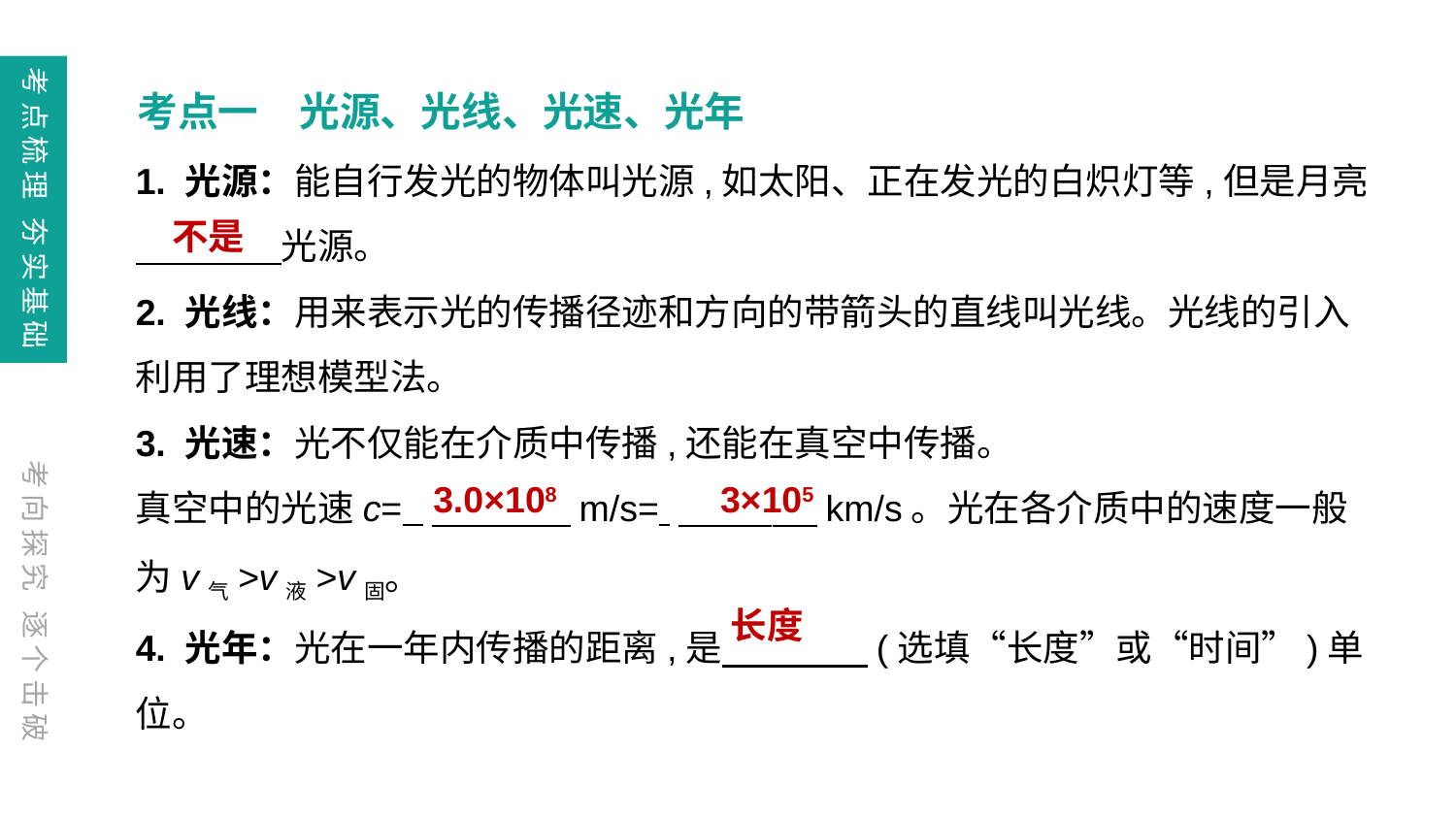

考点梳理 夯实基础
考点一　光源、光线、光速、光年
1. 光源：能自行发光的物体叫光源,如太阳、正在发光的白炽灯等,但是月亮
　　　　光源。
2. 光线：用来表示光的传播径迹和方向的带箭头的直线叫光线。光线的引入利用了理想模型法。
3. 光速：光不仅能在介质中传播,还能在真空中传播。
真空中的光速c=  　       　 m/s= 　       　 km/s。光在各介质中的速度一般为v气>v液>v固。
4. 光年：光在一年内传播的距离,是　　　　(选填“长度”或“时间”)单位。
不是
考向探究 逐个击破
3×105
3.0×108
长度